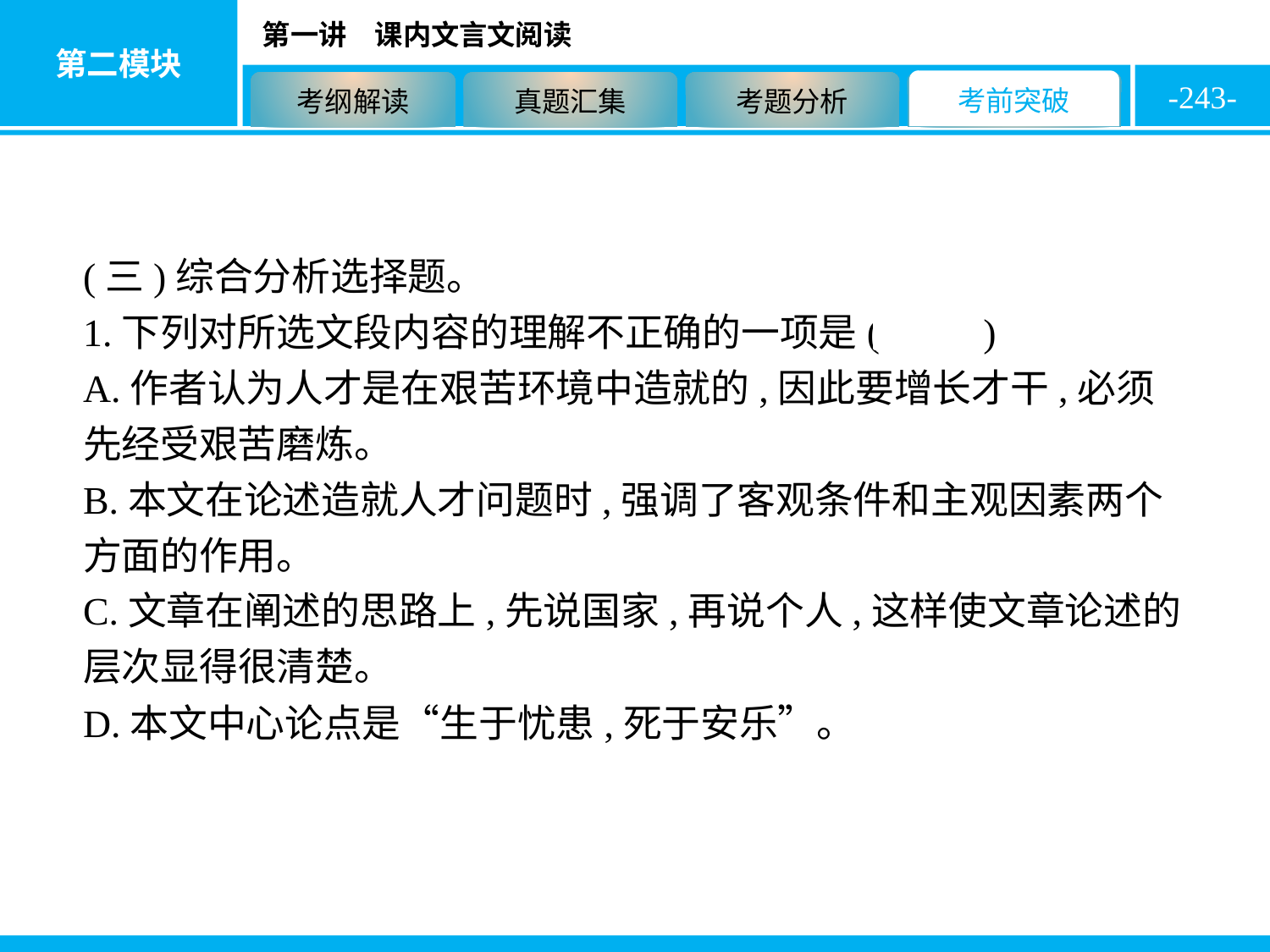

-243-
(三)综合分析选择题。
1.下列对所选文段内容的理解不正确的一项是(    C    )
A.作者认为人才是在艰苦环境中造就的,因此要增长才干,必须先经受艰苦磨炼。
B.本文在论述造就人才问题时,强调了客观条件和主观因素两个方面的作用。
C.文章在阐述的思路上,先说国家,再说个人,这样使文章论述的层次显得很清楚。
D.本文中心论点是“生于忧患,死于安乐”。